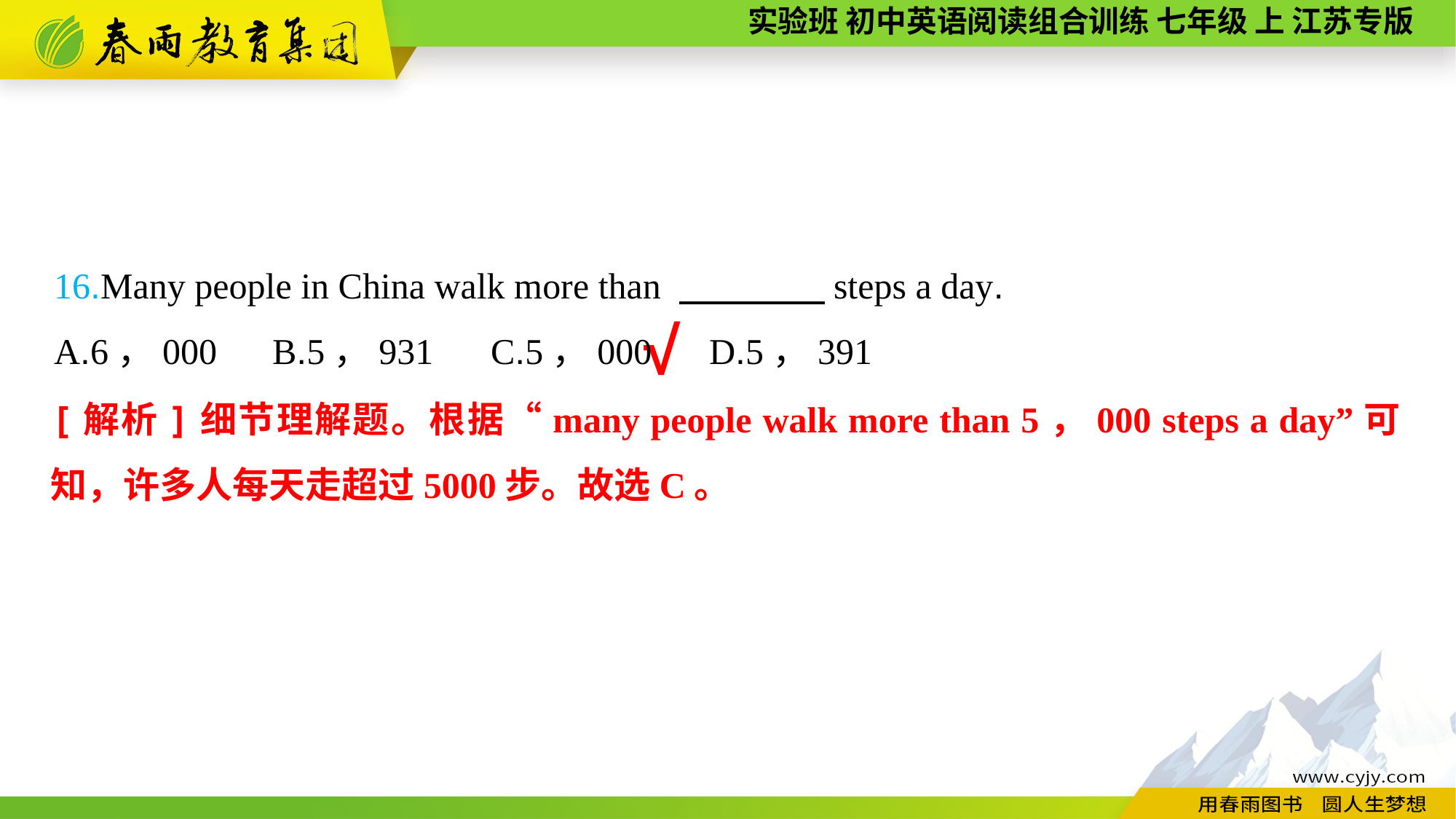

16.Many people in China walk more than 　　　　steps a day.
A.6，000	B.5，931	C.5，000	D.5，391
√
[解析]细节理解题。根据“many people walk more than 5，000 steps a day”可知，许多人每天走超过5000步。故选C。